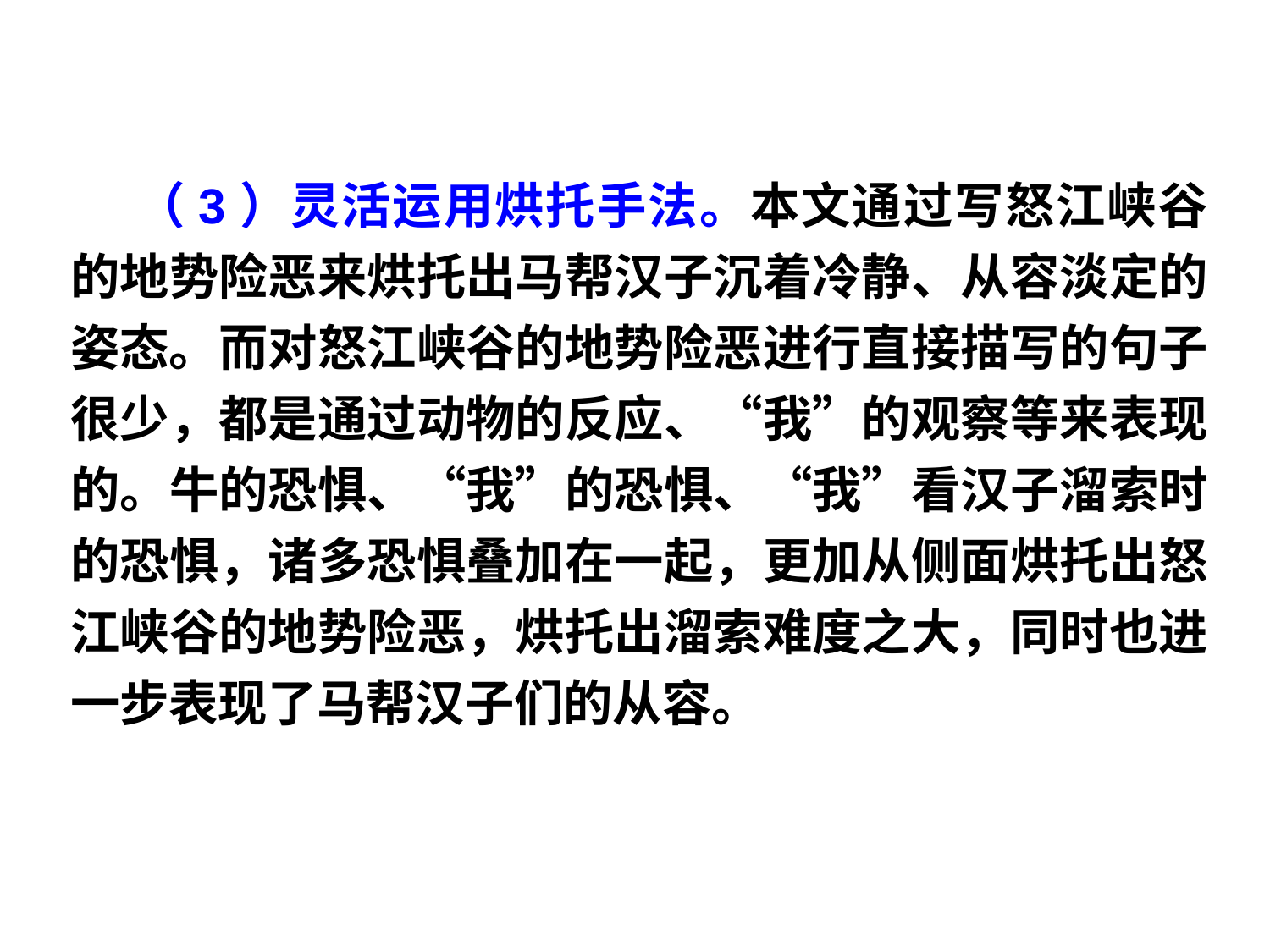

（3）灵活运用烘托手法。本文通过写怒江峡谷的地势险恶来烘托出马帮汉子沉着冷静、从容淡定的姿态。而对怒江峡谷的地势险恶进行直接描写的句子很少，都是通过动物的反应、“我”的观察等来表现的。牛的恐惧、“我”的恐惧、“我”看汉子溜索时的恐惧，诸多恐惧叠加在一起，更加从侧面烘托出怒江峡谷的地势险恶，烘托出溜索难度之大，同时也进一步表现了马帮汉子们的从容。